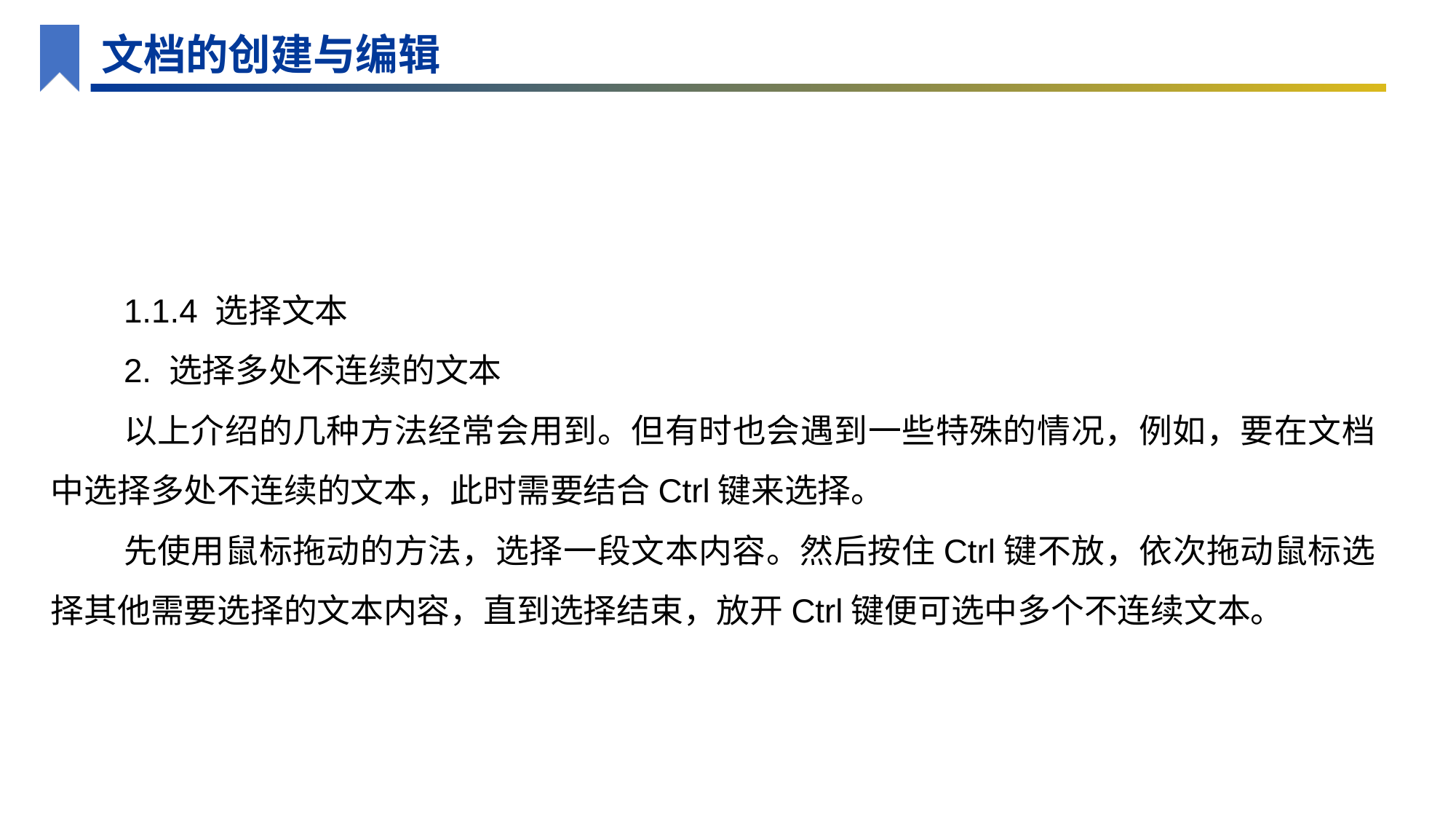

文档的创建与编辑
1.1.4 选择文本
2. 选择多处不连续的文本
以上介绍的几种方法经常会用到。但有时也会遇到一些特殊的情况，例如，要在文档中选择多处不连续的文本，此时需要结合Ctrl键来选择。
先使用鼠标拖动的方法，选择一段文本内容。然后按住Ctrl键不放，依次拖动鼠标选择其他需要选择的文本内容，直到选择结束，放开Ctrl键便可选中多个不连续文本。